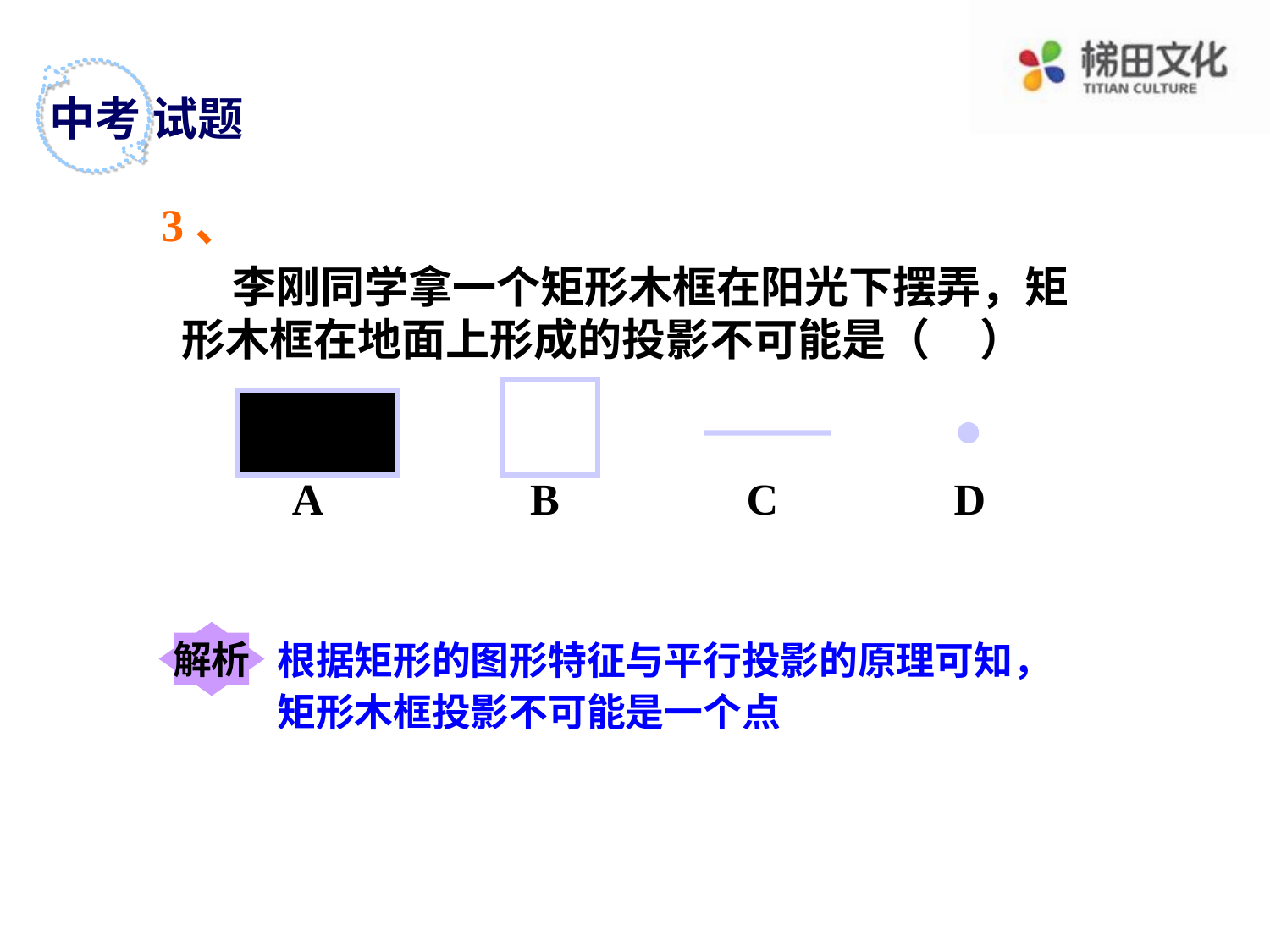

中考 试题
3、
    李刚同学拿一个矩形木框在阳光下摆弄，矩形木框在地面上形成的投影不可能是（     ）

          A                   B                 C                D

解析
根据矩形的图形特征与平行投影的原理可知，矩形木框投影不可能是一个点